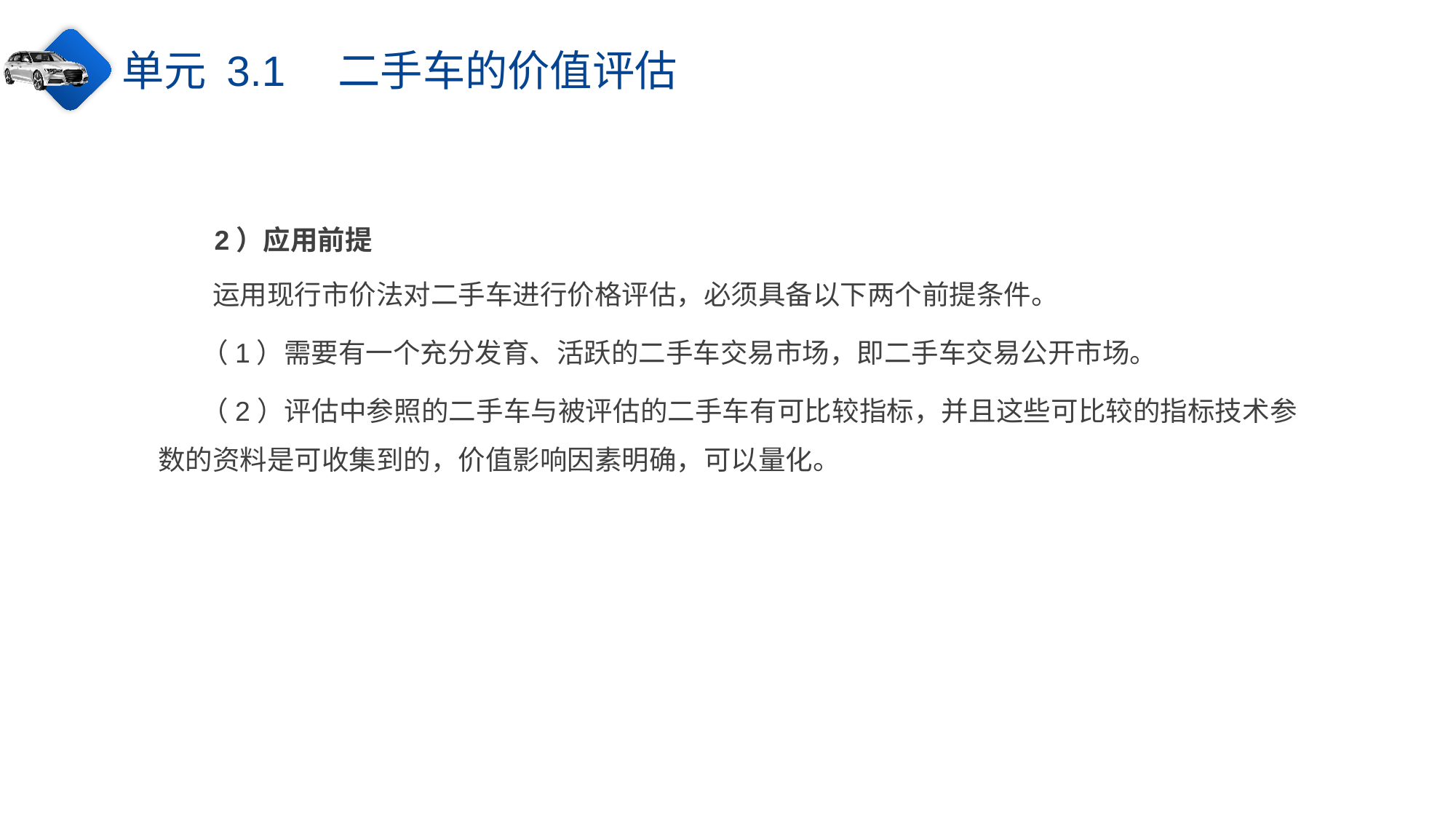

单元 3.1　二手车的价值评估
2）应用前提
运用现行市价法对二手车进行价格评估，必须具备以下两个前提条件。
（1）需要有一个充分发育、活跃的二手车交易市场，即二手车交易公开市场。
（2）评估中参照的二手车与被评估的二手车有可比较指标，并且这些可比较的指标技术参数的资料是可收集到的，价值影响因素明确，可以量化。